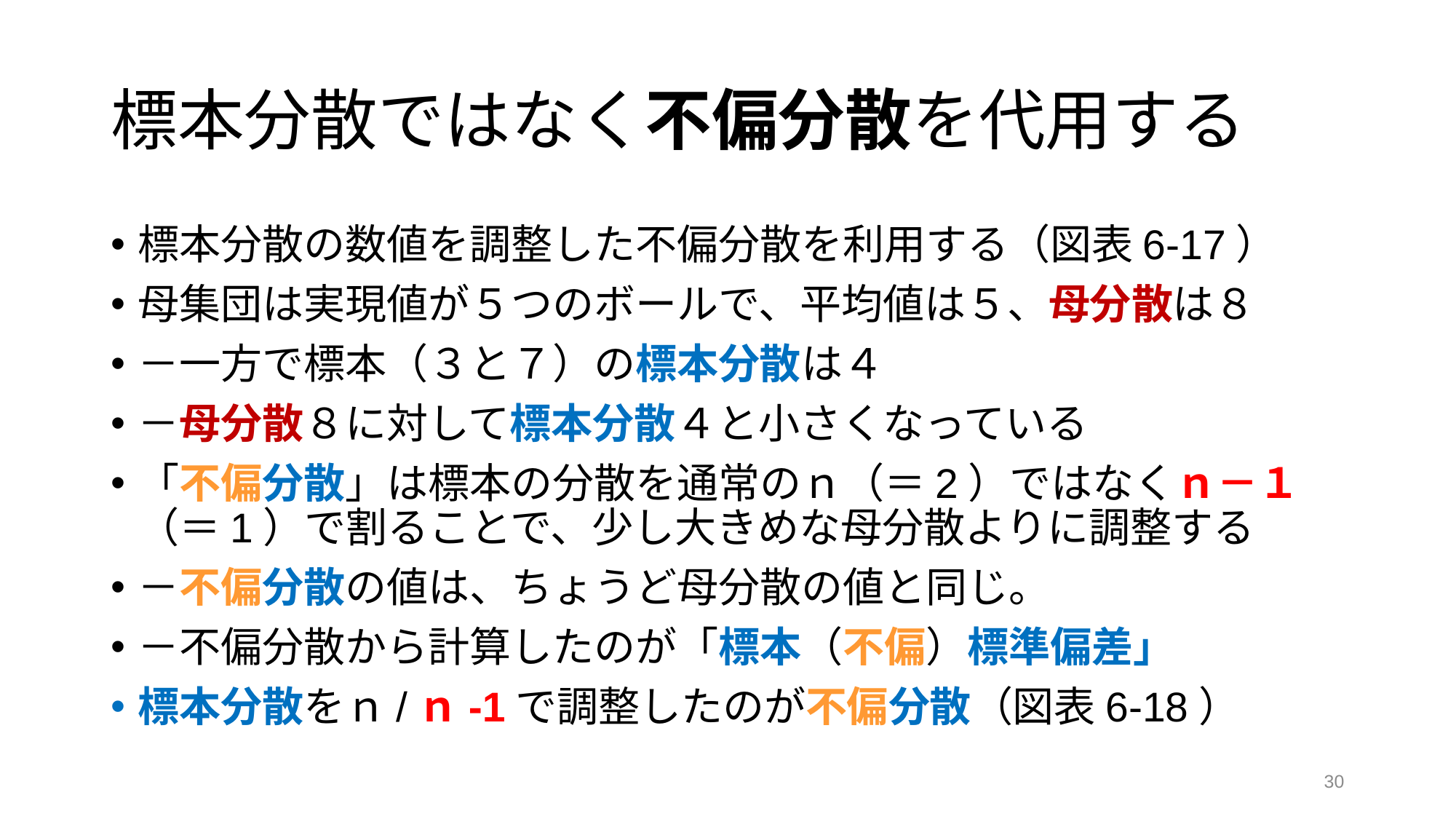

# 標本分散ではなく不偏分散を代用する
標本分散の数値を調整した不偏分散を利用する（図表6-17）
母集団は実現値が５つのボールで、平均値は５、母分散は８
－一方で標本（３と７）の標本分散は４
－母分散８に対して標本分散４と小さくなっている
「不偏分散」は標本の分散を通常のｎ（＝2）ではなくｎ－１（＝1）で割ることで、少し大きめな母分散よりに調整する
－不偏分散の値は、ちょうど母分散の値と同じ。
－不偏分散から計算したのが「標本（不偏）標準偏差」
標本分散をｎ/ｎ-1で調整したのが不偏分散（図表6-18）

30